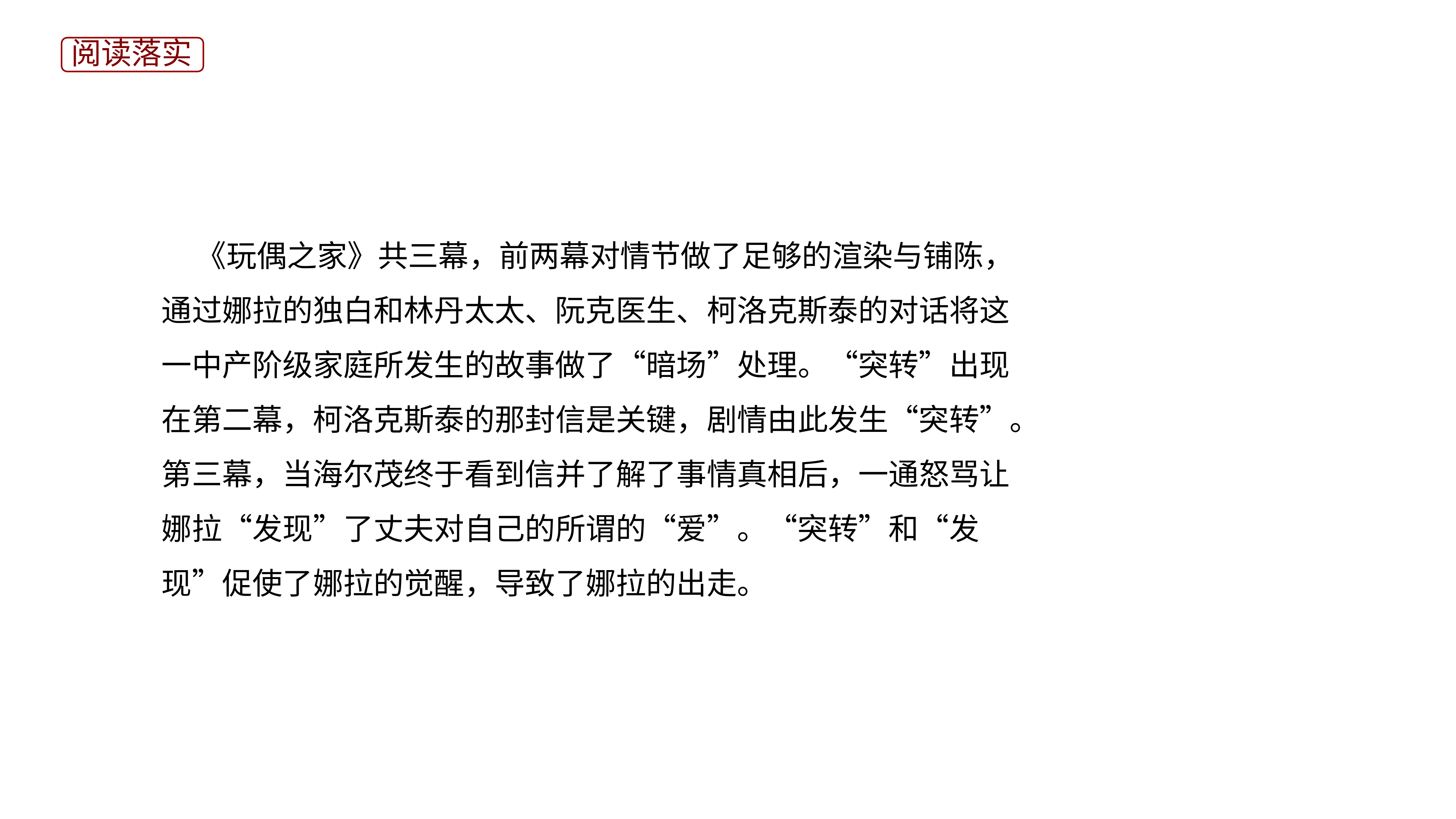

阅读落实

    《玩偶之家》共三幕，前两幕对情节做了足够的渲染与铺陈，通过娜拉的独白和林丹太太、阮克医生、柯洛克斯泰的对话将这一中产阶级家庭所发生的故事做了“暗场”处理。“突转”出现在第二幕，柯洛克斯泰的那封信是关键，剧情由此发生“突转”。第三幕，当海尔茂终于看到信并了解了事情真相后，一通怒骂让娜拉“发现”了丈夫对自己的所谓的“爱”。“突转”和“发现”促使了娜拉的觉醒，导致了娜拉的出走。